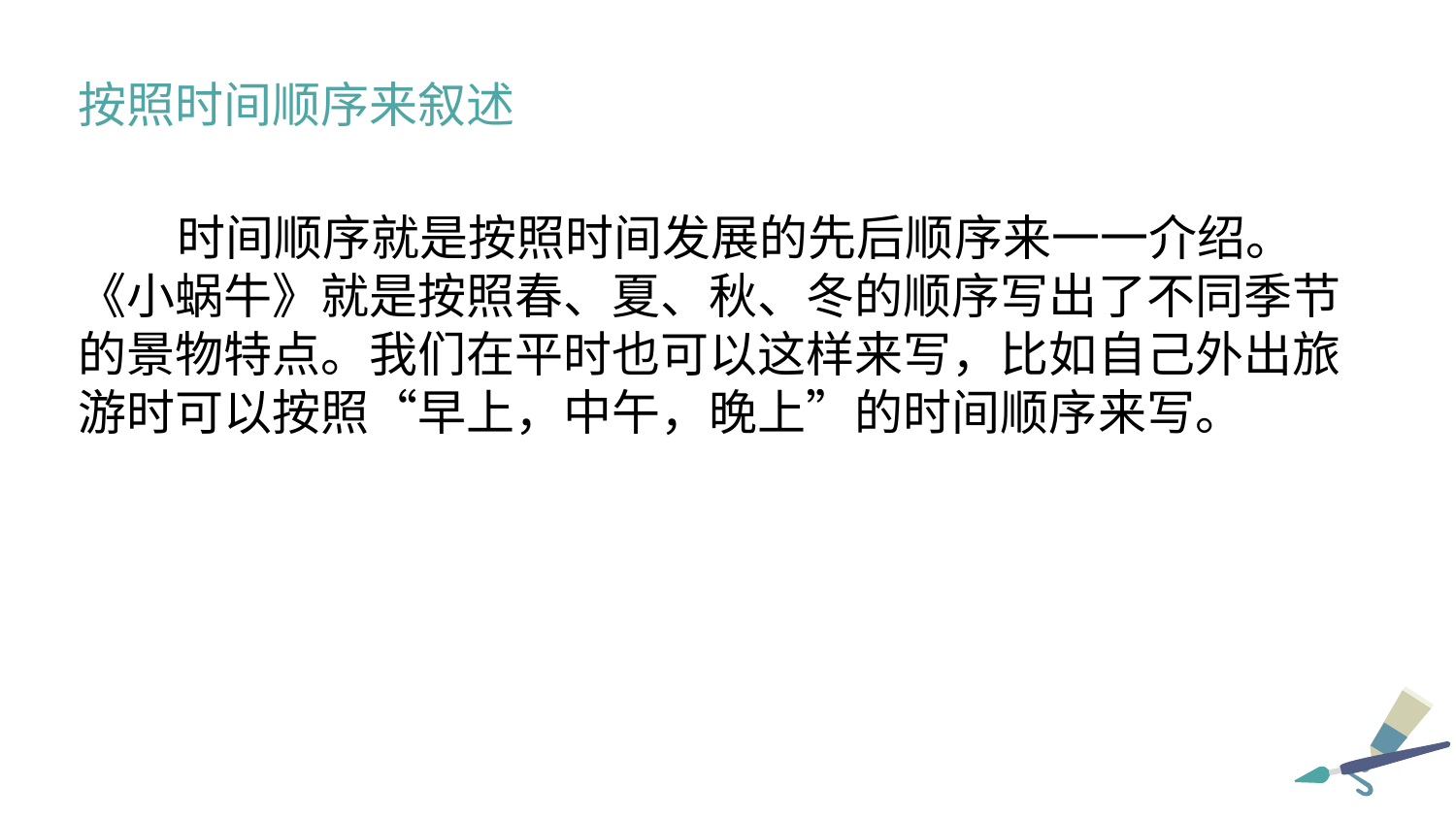

按照时间顺序来叙述
        时间顺序就是按照时间发展的先后顺序来一一介绍。《小蜗牛》就是按照春、夏、秋、冬的顺序写出了不同季节的景物特点。我们在平时也可以这样来写，比如自己外出旅游时可以按照“早上，中午，晚上”的时间顺序来写。